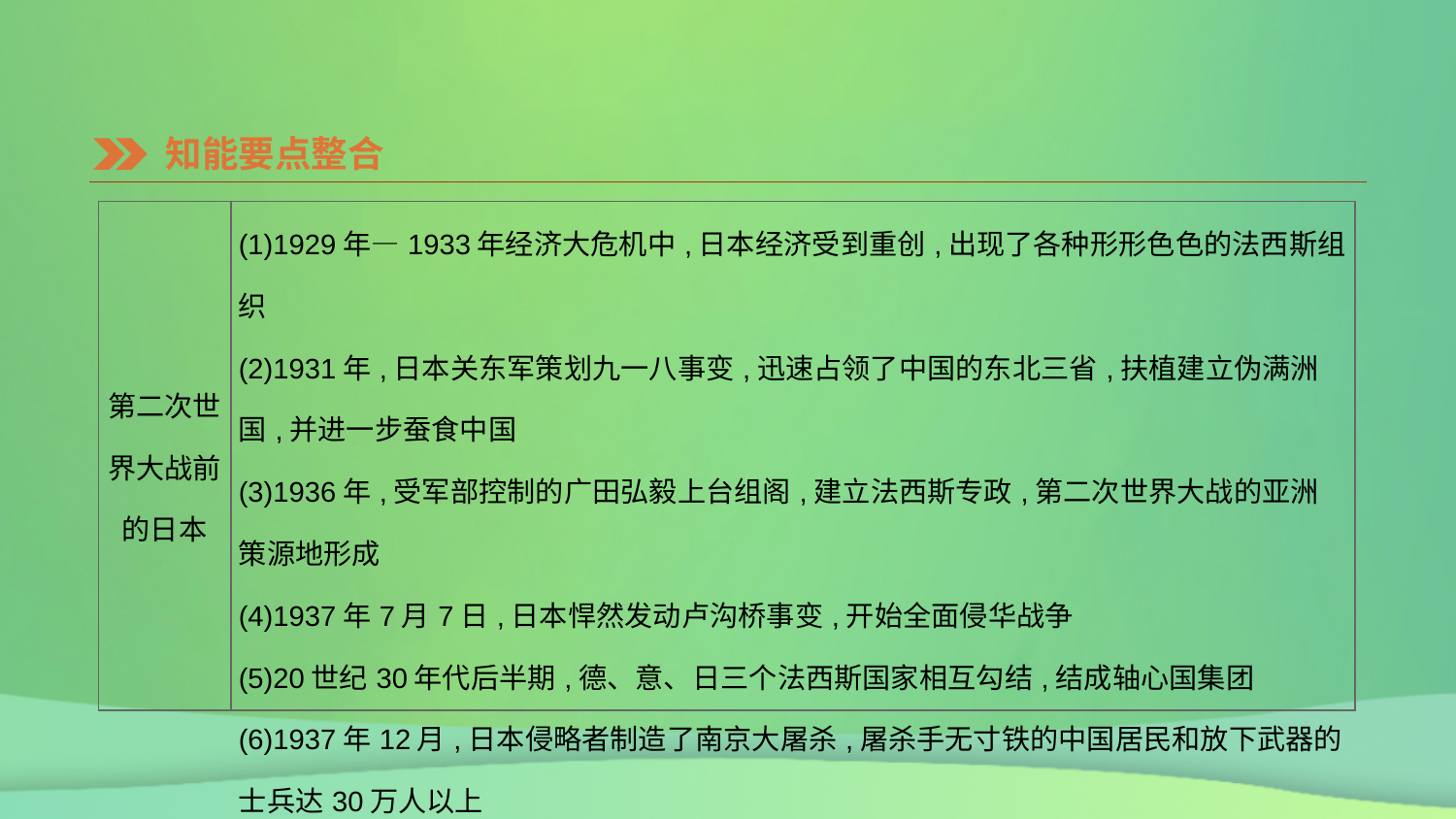

知能要点整合

| 第二次世界大战前的日本 | (1)1929年—1933年经济大危机中,日本经济受到重创,出现了各种形形色色的法西斯组织 (2)1931年,日本关东军策划九一八事变,迅速占领了中国的东北三省,扶植建立伪满洲国,并进一步蚕食中国 (3)1936年,受军部控制的广田弘毅上台组阁,建立法西斯专政,第二次世界大战的亚洲策源地形成 (4)1937年7月7日,日本悍然发动卢沟桥事变,开始全面侵华战争 (5)20世纪30年代后半期,德、意、日三个法西斯国家相互勾结,结成轴心国集团 (6)1937年12月,日本侵略者制造了南京大屠杀,屠杀手无寸铁的中国居民和放下武器的士兵达30万人以上 |
| --- | --- |